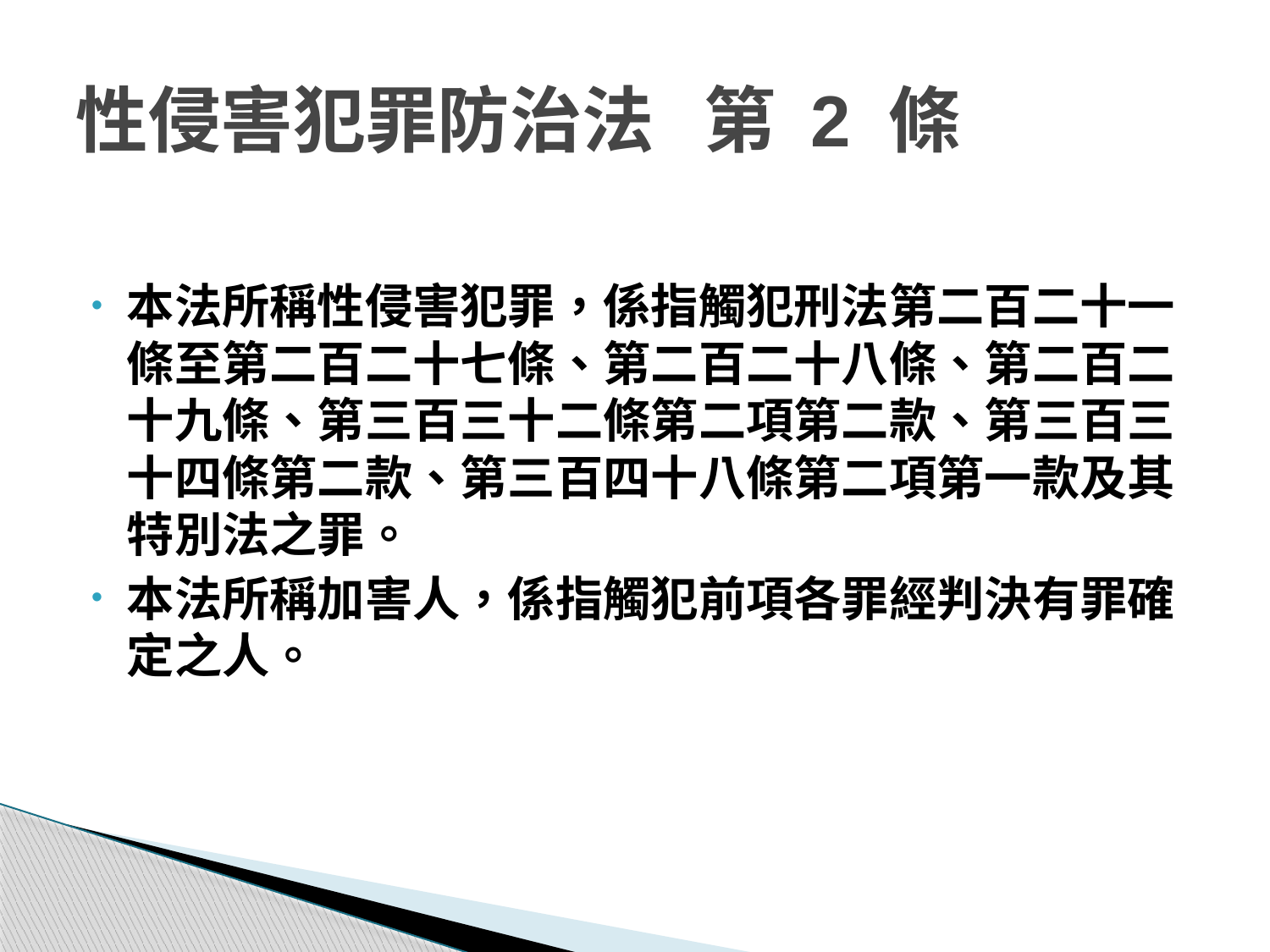

# 性侵害犯罪防治法   第 2 條

本法所稱性侵害犯罪，係指觸犯刑法第二百二十一條至第二百二十七條、第二百二十八條、第二百二十九條、第三百三十二條第二項第二款、第三百三十四條第二款、第三百四十八條第二項第一款及其特別法之罪。
本法所稱加害人，係指觸犯前項各罪經判決有罪確定之人。